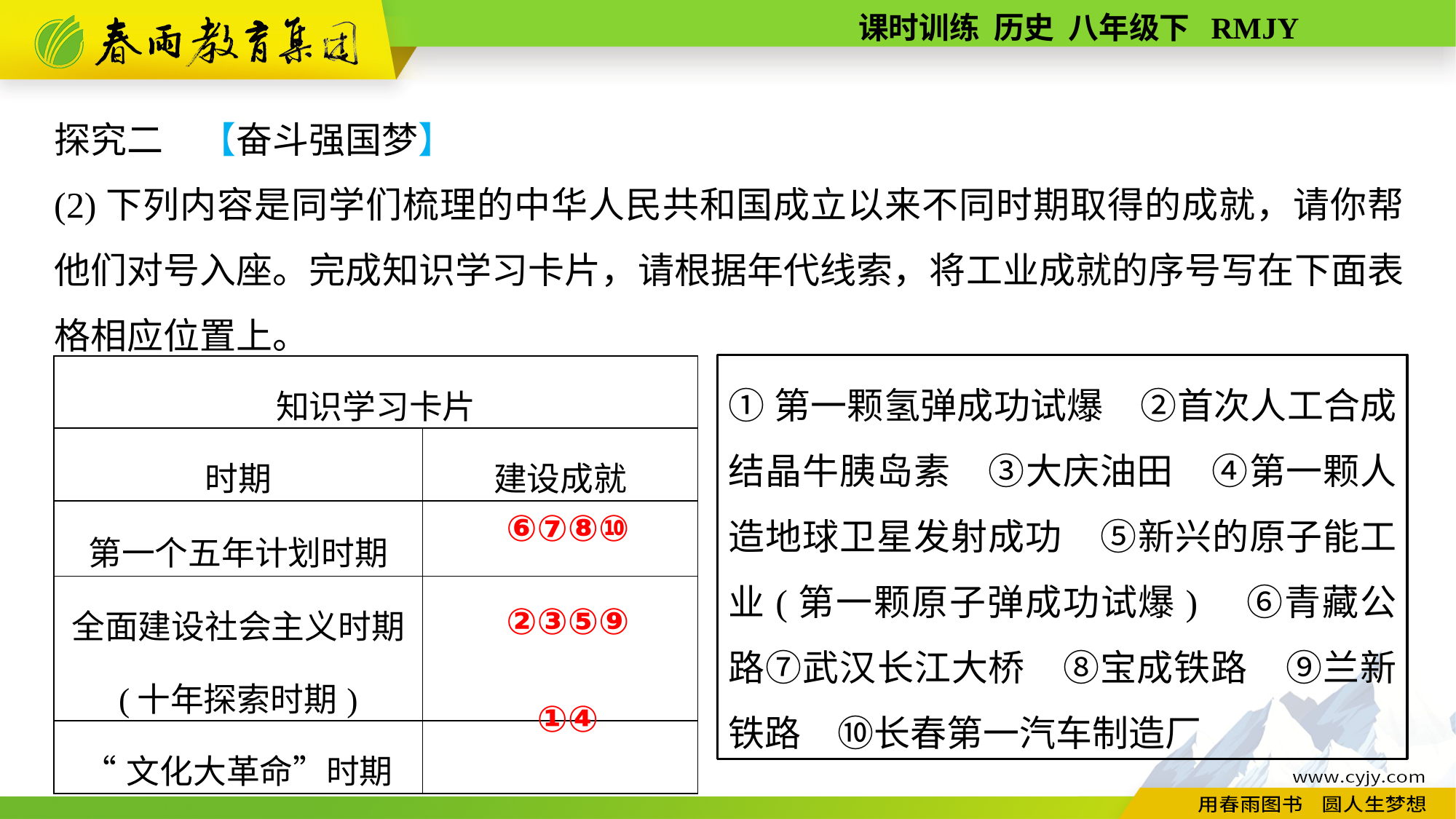

探究二　【奋斗强国梦】
(2)下列内容是同学们梳理的中华人民共和国成立以来不同时期取得的成就，请你帮他们对号入座。完成知识学习卡片，请根据年代线索，将工业成就的序号写在下面表格相应位置上。
①第一颗氢弹成功试爆　②首次人工合成结晶牛胰岛素　③大庆油田　④第一颗人造地球卫星发射成功　⑤新兴的原子能工业(第一颗原子弹成功试爆)　⑥青藏公路⑦武汉长江大桥　⑧宝成铁路　⑨兰新铁路　⑩长春第一汽车制造厂
| 知识学习卡片 |  |
| --- | --- |
| 时期 | 建设成就 |
| 第一个五年计划时期 |  |
| 全面建设社会主义时期 (十年探索时期) |  |
| “文化大革命”时期 |  |
⑥⑦⑧⑩
②③⑤⑨
①④